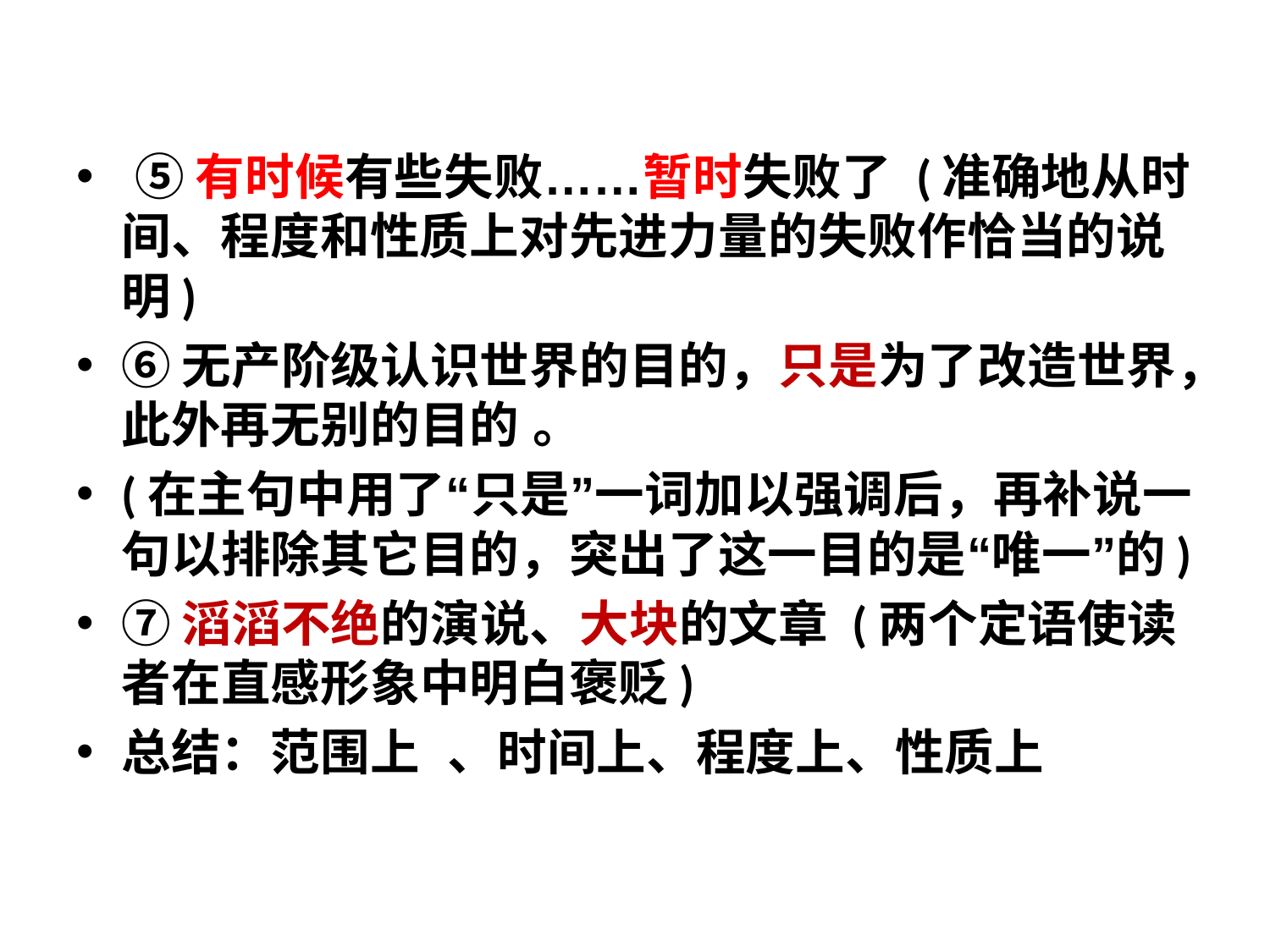

⑤有时候有些失败……暂时失败了 (准确地从时间、程度和性质上对先进力量的失败作恰当的说明)
⑥无产阶级认识世界的目的，只是为了改造世界，此外再无别的目的 。
(在主句中用了“只是”一词加以强调后，再补说一句以排除其它目的，突出了这一目的是“唯一”的)
⑦滔滔不绝的演说、大块的文章 (两个定语使读者在直感形象中明白褒贬)
总结：范围上  、时间上、程度上、性质上